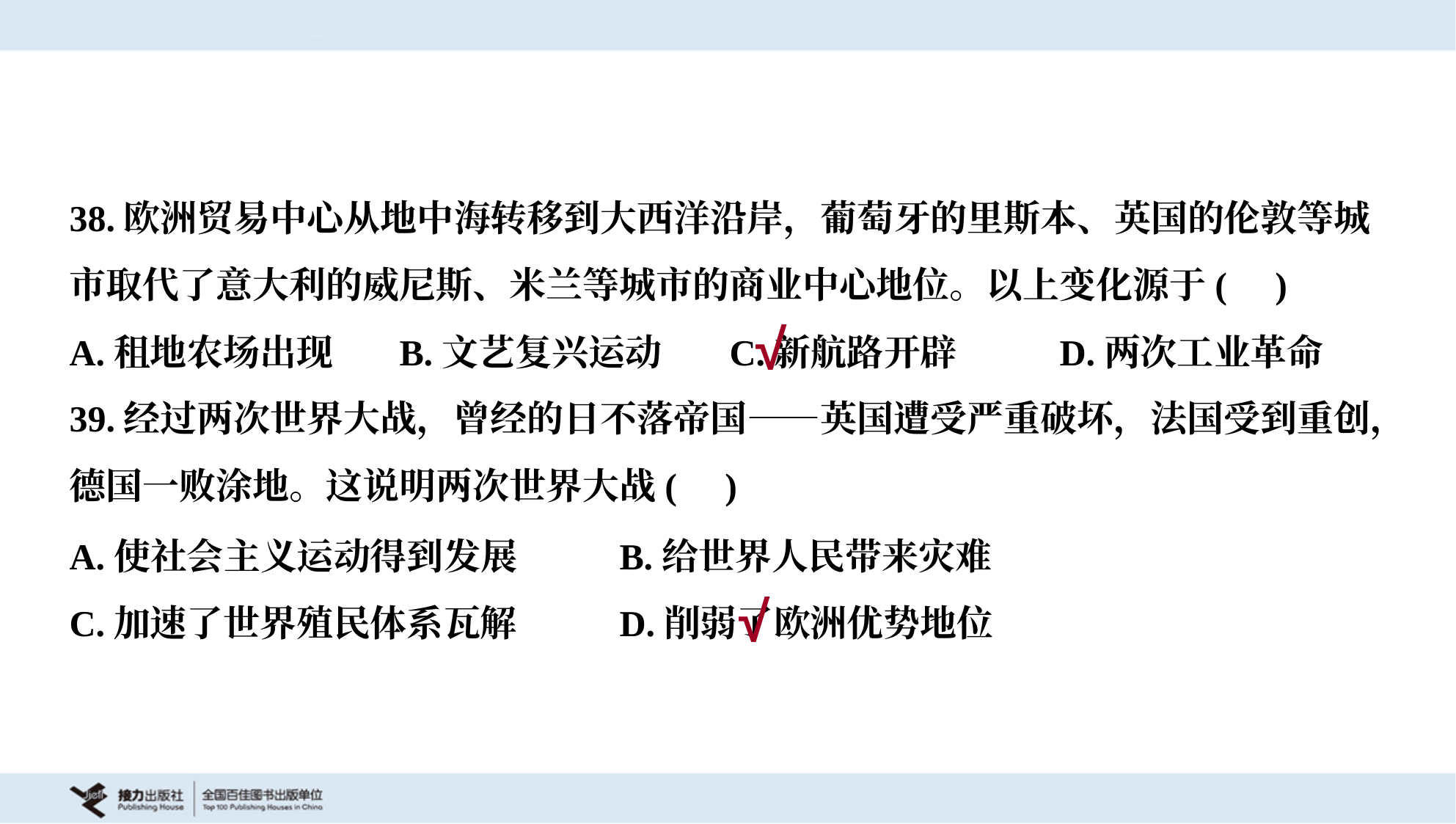

38.欧洲贸易中心从地中海转移到大西洋沿岸，葡萄牙的里斯本、英国的伦敦等城
市取代了意大利的威尼斯、米兰等城市的商业中心地位。以上变化源于(     )
A.租地农场出现	B.文艺复兴运动	C.新航路开辟	D.两次工业革命
√
39.经过两次世界大战，曾经的日不落帝国——英国遭受严重破坏，法国受到重创，
德国一败涂地。这说明两次世界大战(     )
A.使社会主义运动得到发展	B.给世界人民带来灾难
C.加速了世界殖民体系瓦解	D.削弱了欧洲优势地位
√